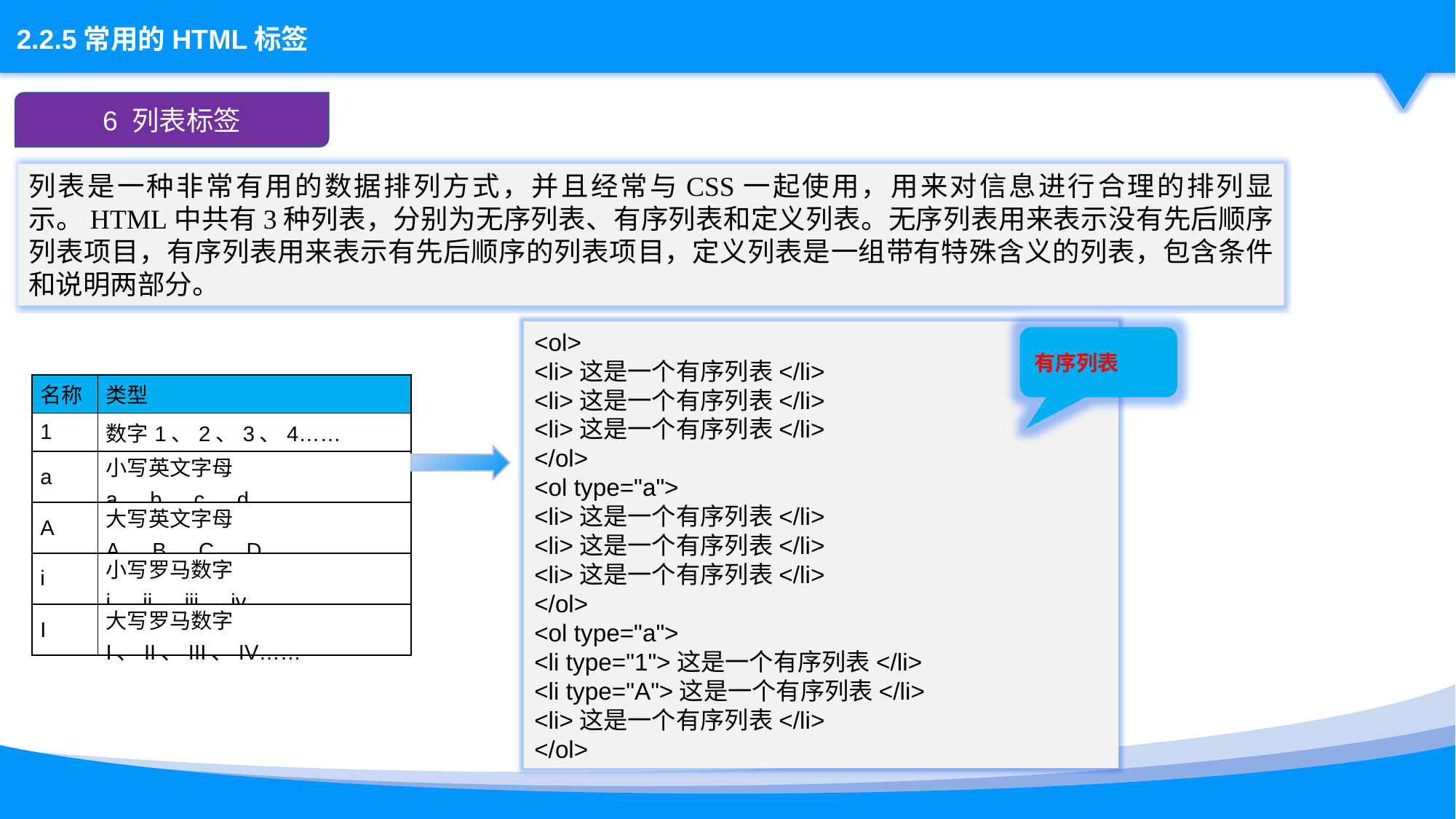

6 列表标签
列表是一种非常有用的数据排列方式，并且经常与CSS一起使用，用来对信息进行合理的排列显示。HTML中共有3种列表，分别为无序列表、有序列表和定义列表。无序列表用来表示没有先后顺序列表项目，有序列表用来表示有先后顺序的列表项目，定义列表是一组带有特殊含义的列表，包含条件和说明两部分。
<ol>
<li>这是一个有序列表</li>
<li>这是一个有序列表</li>
<li>这是一个有序列表</li>
</ol>
<ol type="a">
<li>这是一个有序列表</li>
<li>这是一个有序列表</li>
<li>这是一个有序列表</li>
</ol>
<ol type="a">
<li type="1">这是一个有序列表</li>
<li type="A">这是一个有序列表</li>
<li>这是一个有序列表</li>
</ol>
有序列表
| 名称 | 类型 |
| --- | --- |
| 1 | 数字1、2、3、4…… |
| a | 小写英文字母a、b、c、d…… |
| A | 大写英文字母A、B、C、D….. |
| i | 小写罗马数字i、ii、iii、iv…… |
| I | 大写罗马数字I、II、III、IV…… |